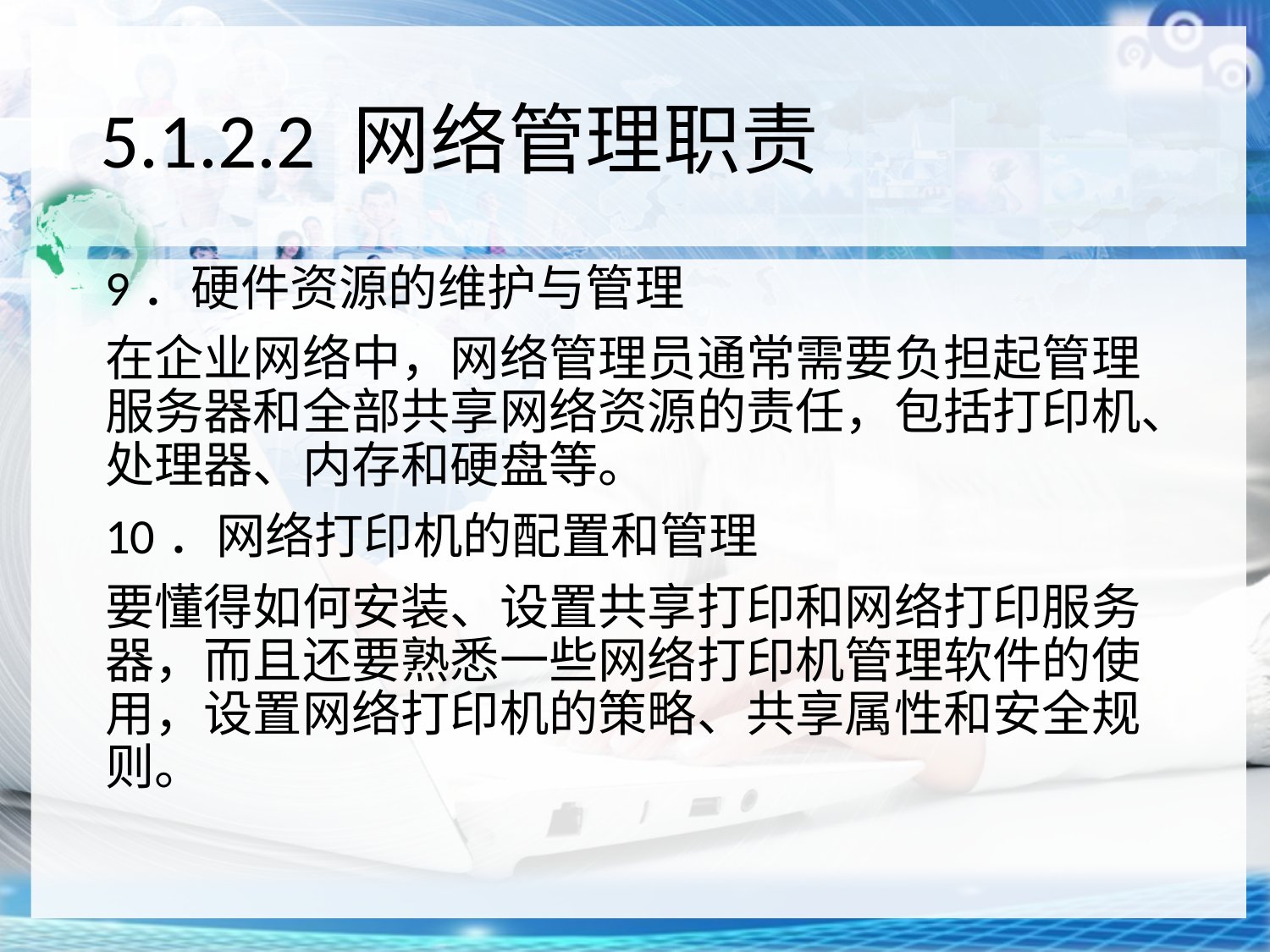

# 5.1.2.2 网络管理职责
9．硬件资源的维护与管理
在企业网络中，网络管理员通常需要负担起管理服务器和全部共享网络资源的责任，包括打印机、处理器、内存和硬盘等。
10．网络打印机的配置和管理
要懂得如何安装、设置共享打印和网络打印服务器，而且还要熟悉一些网络打印机管理软件的使用，设置网络打印机的策略、共享属性和安全规则。